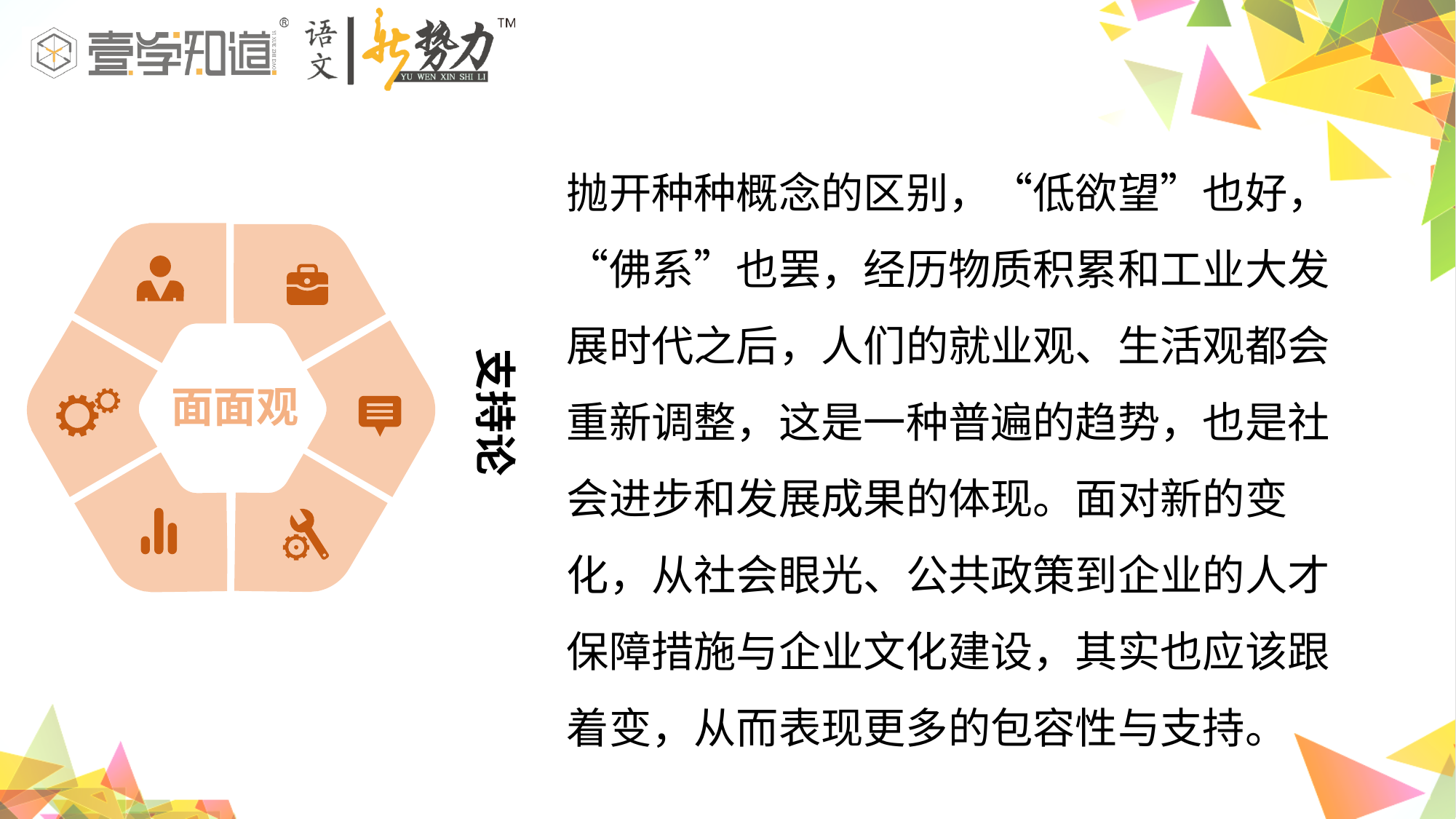

抛开种种概念的区别，“低欲望”也好，“佛系”也罢，经历物质积累和工业大发展时代之后，人们的就业观、生活观都会重新调整，这是一种普遍的趋势，也是社会进步和发展成果的体现。面对新的变化，从社会眼光、公共政策到企业的人才保障措施与企业文化建设，其实也应该跟着变，从而表现更多的包容性与支持。

面面观

支持论